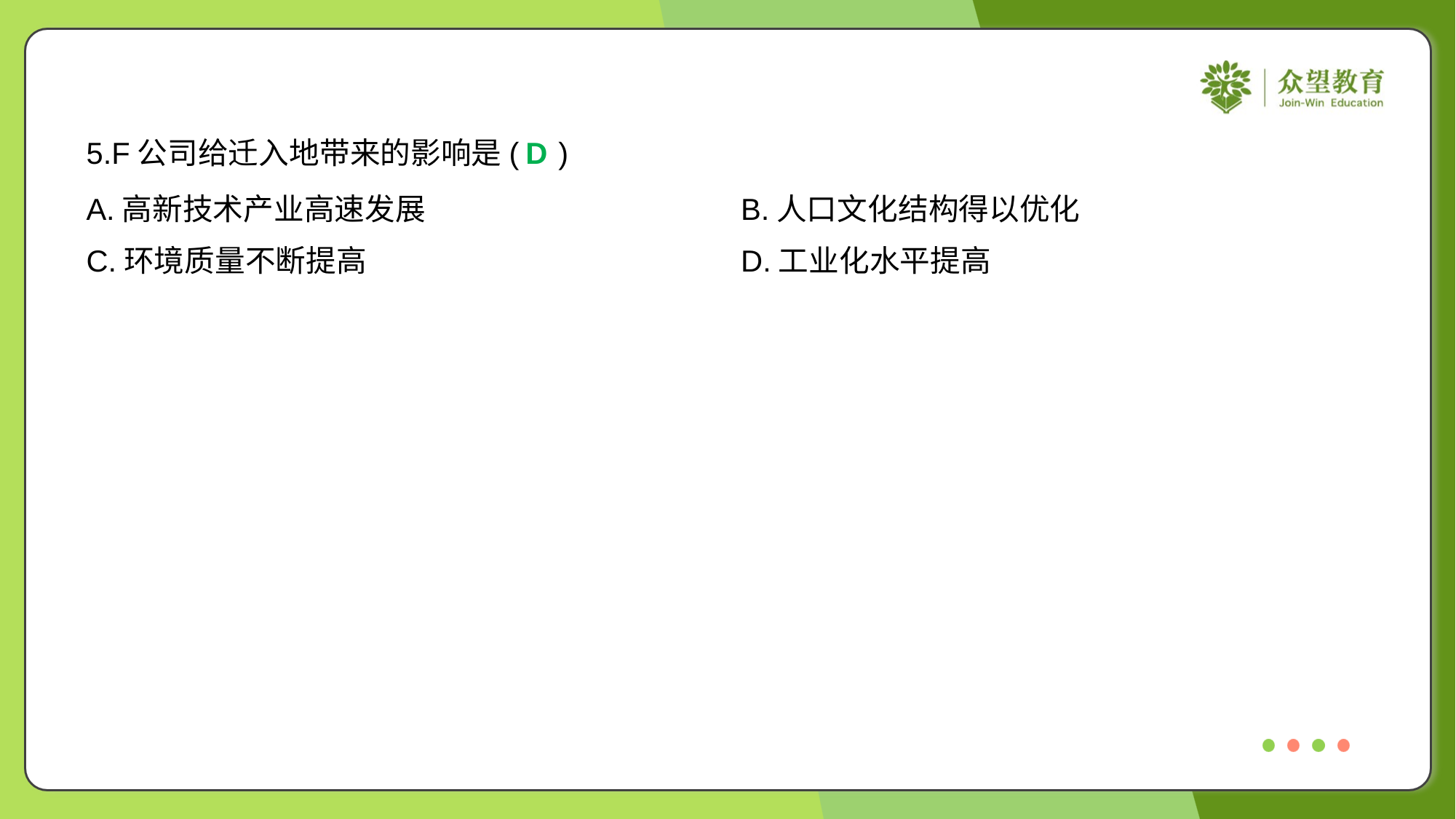

5.F公司给迁入地带来的影响是(     )
D
A.高新技术产业高速发展	B.人口文化结构得以优化
C.环境质量不断提高	D.工业化水平提高